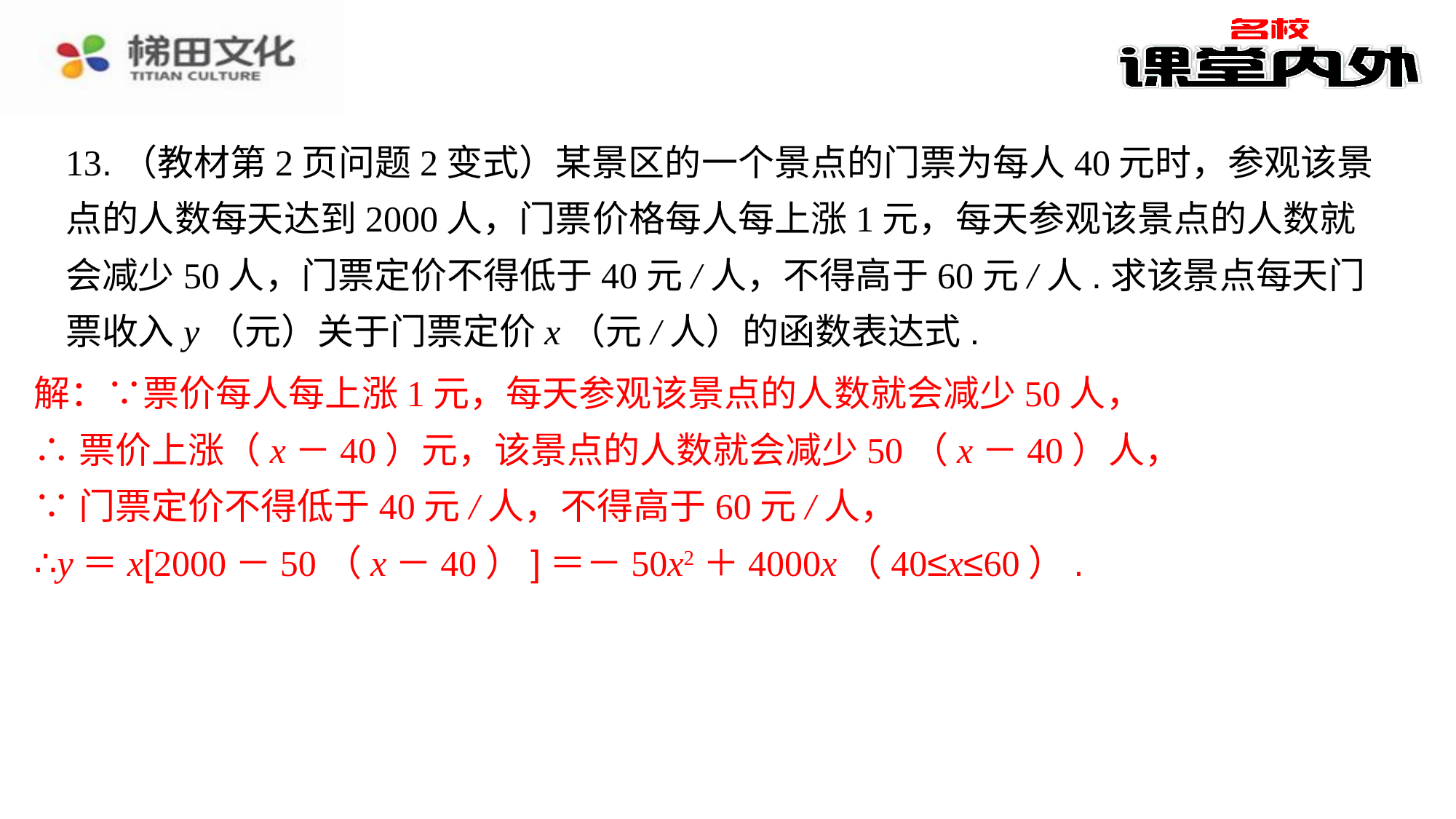

13.（教材第2页问题2变式）某景区的一个景点的门票为每人40元时，参观该景点的人数每天达到2000人，门票价格每人每上涨1元，每天参观该景点的人数就会减少50人，门票定价不得低于40元/人，不得高于60元/人.求该景点每天门票收入y（元）关于门票定价x（元/人）的函数表达式.
解：∵票价每人每上涨1元，每天参观该景点的人数就会减少50人，
∴票价上涨（x－40）元，该景点的人数就会减少50（x－40）人，
∵门票定价不得低于40元/人，不得高于60元/人，
∴y＝x[2000－50（x－40）]＝－50x2＋4000x（40≤x≤60）.